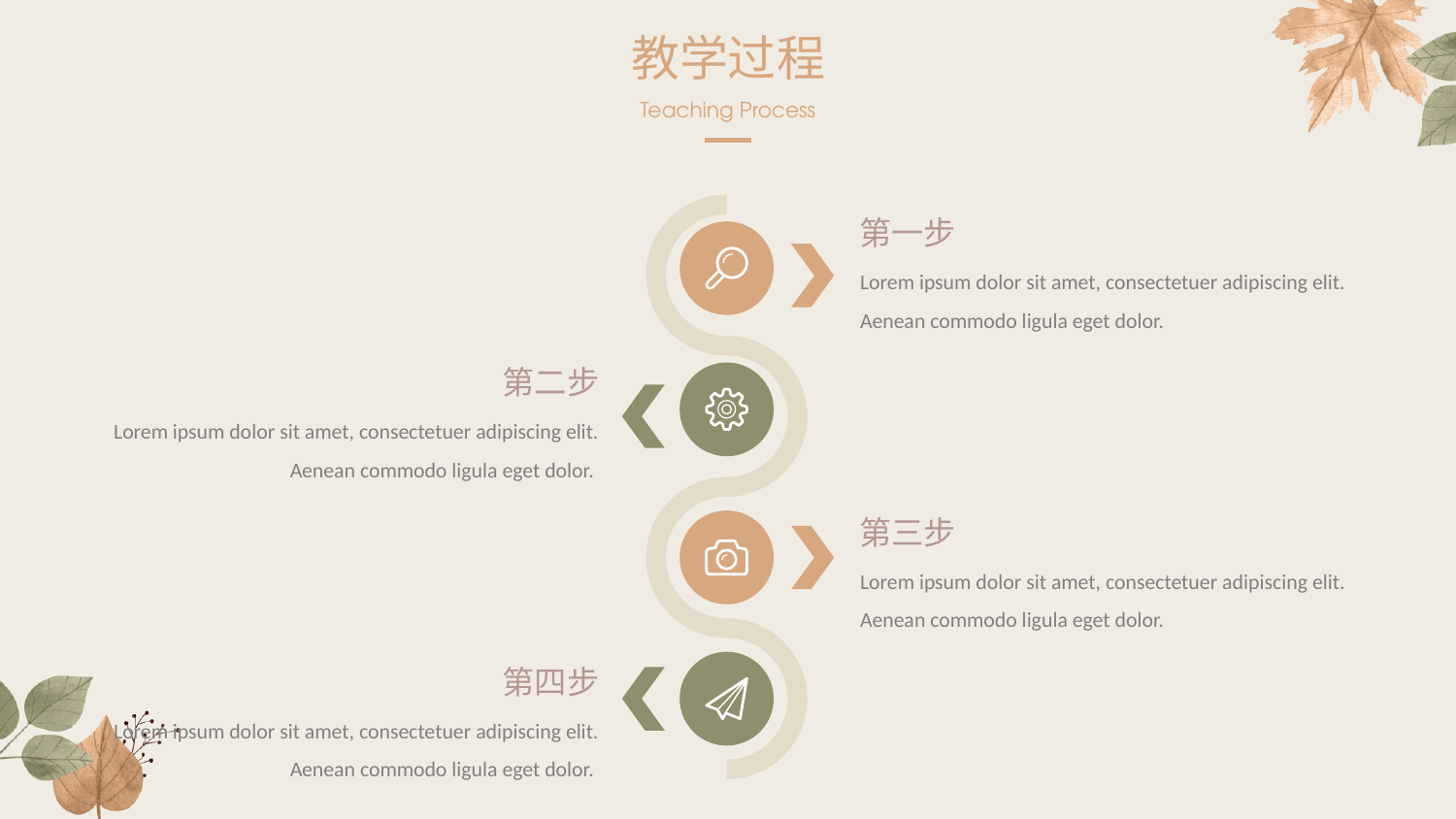

教学过程
Teaching Process

第一步
Lorem ipsum dolor sit amet, consectetuer adipiscing elit. Aenean commodo ligula eget dolor.

第二步
Lorem ipsum dolor sit amet, consectetuer adipiscing elit. Aenean commodo ligula eget dolor.

第三步
Lorem ipsum dolor sit amet, consectetuer adipiscing elit. Aenean commodo ligula eget dolor.

第四步
Lorem ipsum dolor sit amet, consectetuer adipiscing elit. Aenean commodo ligula eget dolor.